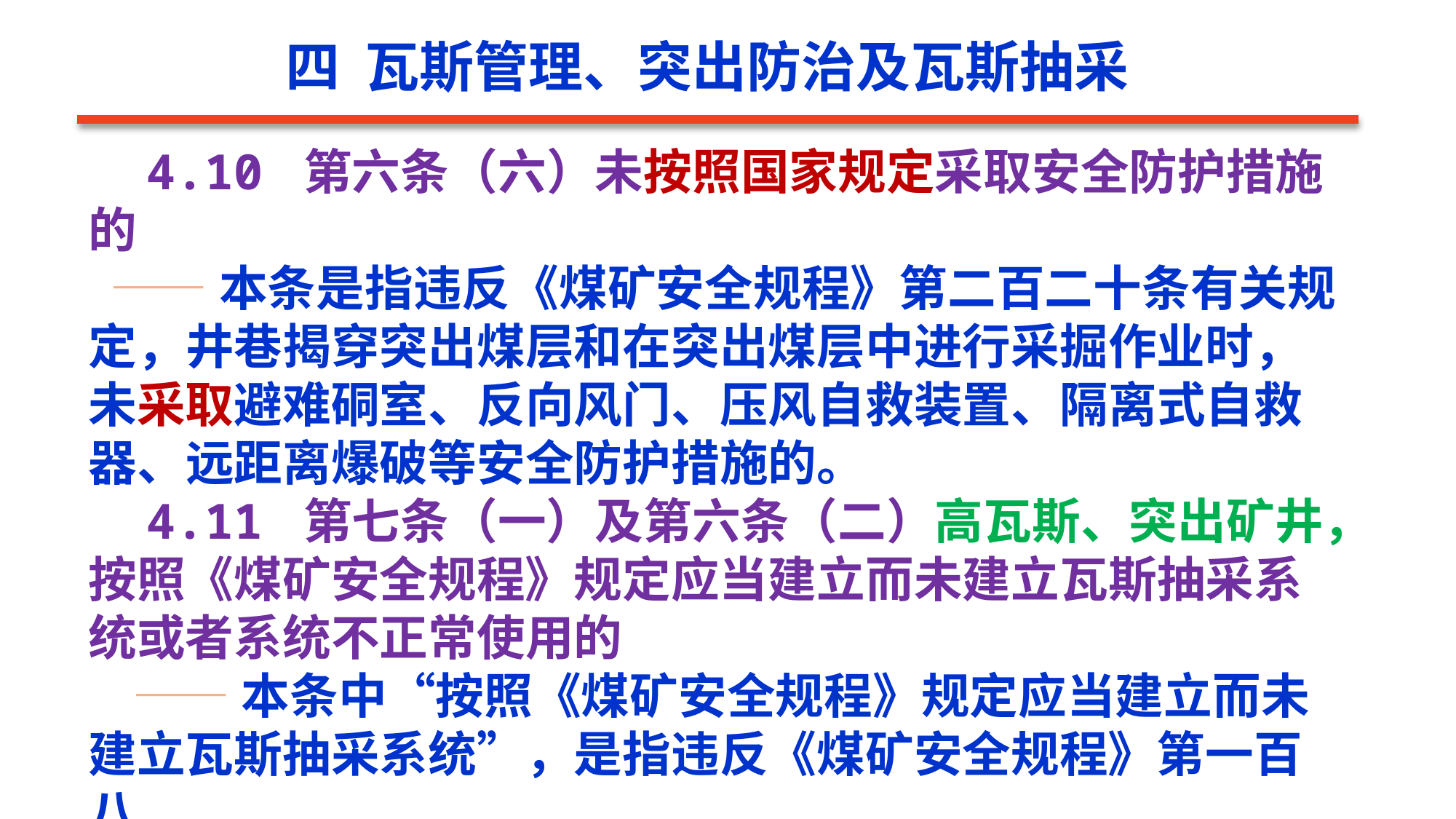

四  瓦斯管理、突出防治及瓦斯抽采
  4.10 第六条（六）未按照国家规定采取安全防护措施的
  ——本条是指违反《煤矿安全规程》第二百二十条有关规定，井巷揭穿突出煤层和在突出煤层中进行采掘作业时，未采取避难硐室、反向风门、压风自救装置、隔离式自救器、远距离爆破等安全防护措施的。
  4.11 第七条（一）及第六条（二）高瓦斯、突出矿井，按照《煤矿安全规程》规定应当建立而未建立瓦斯抽采系统或者系统不正常使用的
    ——本条中“按照《煤矿安全规程》规定应当建立而未建立瓦斯抽采系统”，是指违反《煤矿安全规程》第一百八